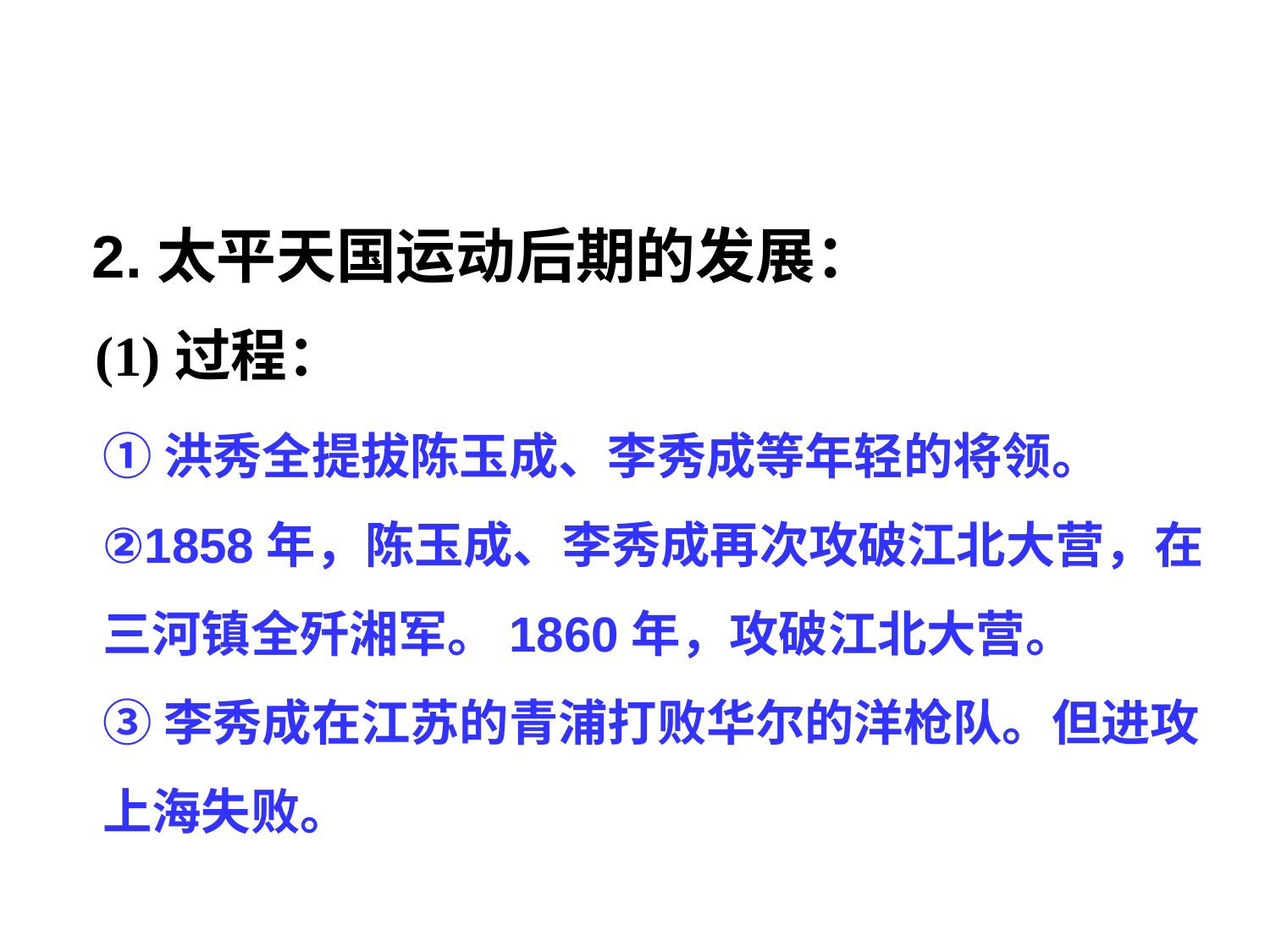

2.太平天国运动后期的发展：
(1)过程：
①洪秀全提拔陈玉成、李秀成等年轻的将领。
②1858年，陈玉成、李秀成再次攻破江北大营，在三河镇全歼湘军。1860年，攻破江北大营。
③李秀成在江苏的青浦打败华尔的洋枪队。但进攻上海失败。